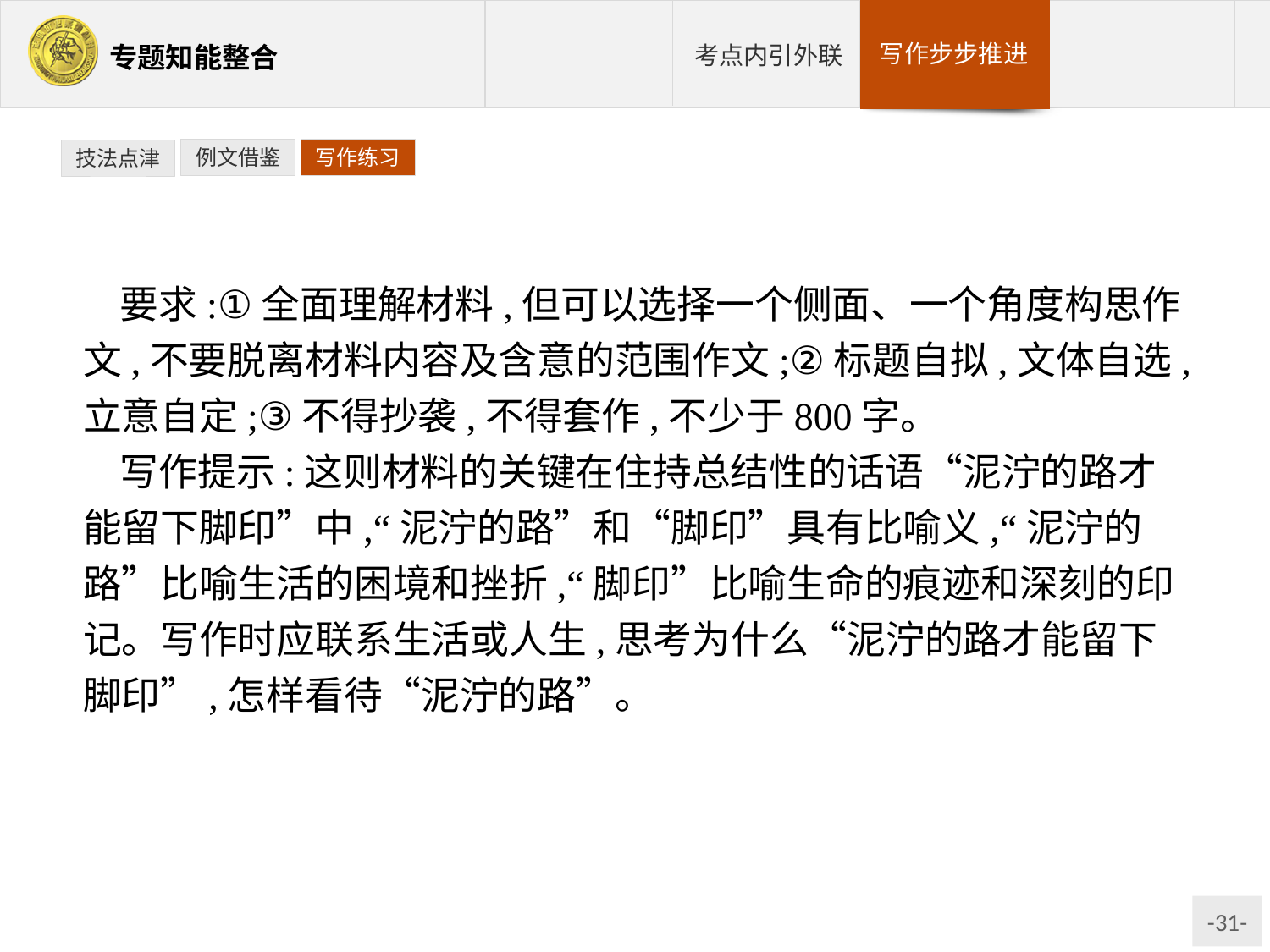

例文借鉴
写作练习
技法点津
要求:①全面理解材料,但可以选择一个侧面、一个角度构思作文,不要脱离材料内容及含意的范围作文;②标题自拟,文体自选,立意自定;③不得抄袭,不得套作,不少于800字。
写作提示:这则材料的关键在住持总结性的话语“泥泞的路才能留下脚印”中,“泥泞的路”和“脚印”具有比喻义,“泥泞的路”比喻生活的困境和挫折,“脚印”比喻生命的痕迹和深刻的印记。写作时应联系生活或人生,思考为什么“泥泞的路才能留下脚印”,怎样看待“泥泞的路”。